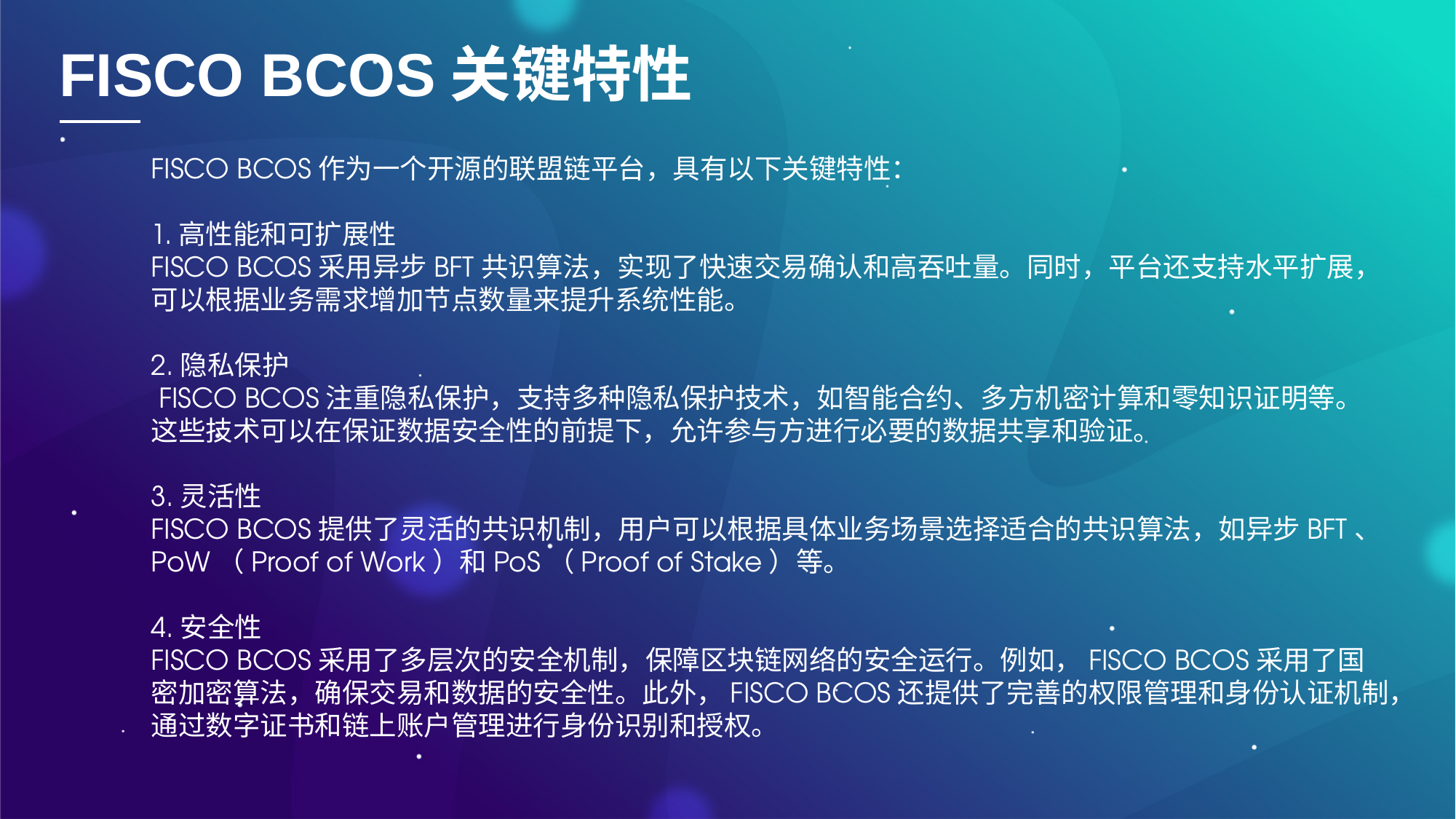

FISCO BCOS关键特性
FISCO BCOS作为一个开源的联盟链平台，具有以下关键特性：

1.高性能和可扩展性
FISCO BCOS采用异步BFT共识算法，实现了快速交易确认和高吞吐量。同时，平台还支持水平扩展，可以根据业务需求增加节点数量来提升系统性能。

2.隐私保护
 FISCO BCOS注重隐私保护，支持多种隐私保护技术，如智能合约、多方机密计算和零知识证明等。这些技术可以在保证数据安全性的前提下，允许参与方进行必要的数据共享和验证。

3.灵活性
FISCO BCOS提供了灵活的共识机制，用户可以根据具体业务场景选择适合的共识算法，如异步BFT、PoW（Proof of Work）和PoS（Proof of Stake）等。

4.安全性
FISCO BCOS采用了多层次的安全机制，保障区块链网络的安全运行。例如，FISCO BCOS采用了国密加密算法，确保交易和数据的安全性。此外，FISCO BCOS还提供了完善的权限管理和身份认证机制，通过数字证书和链上账户管理进行身份识别和授权。